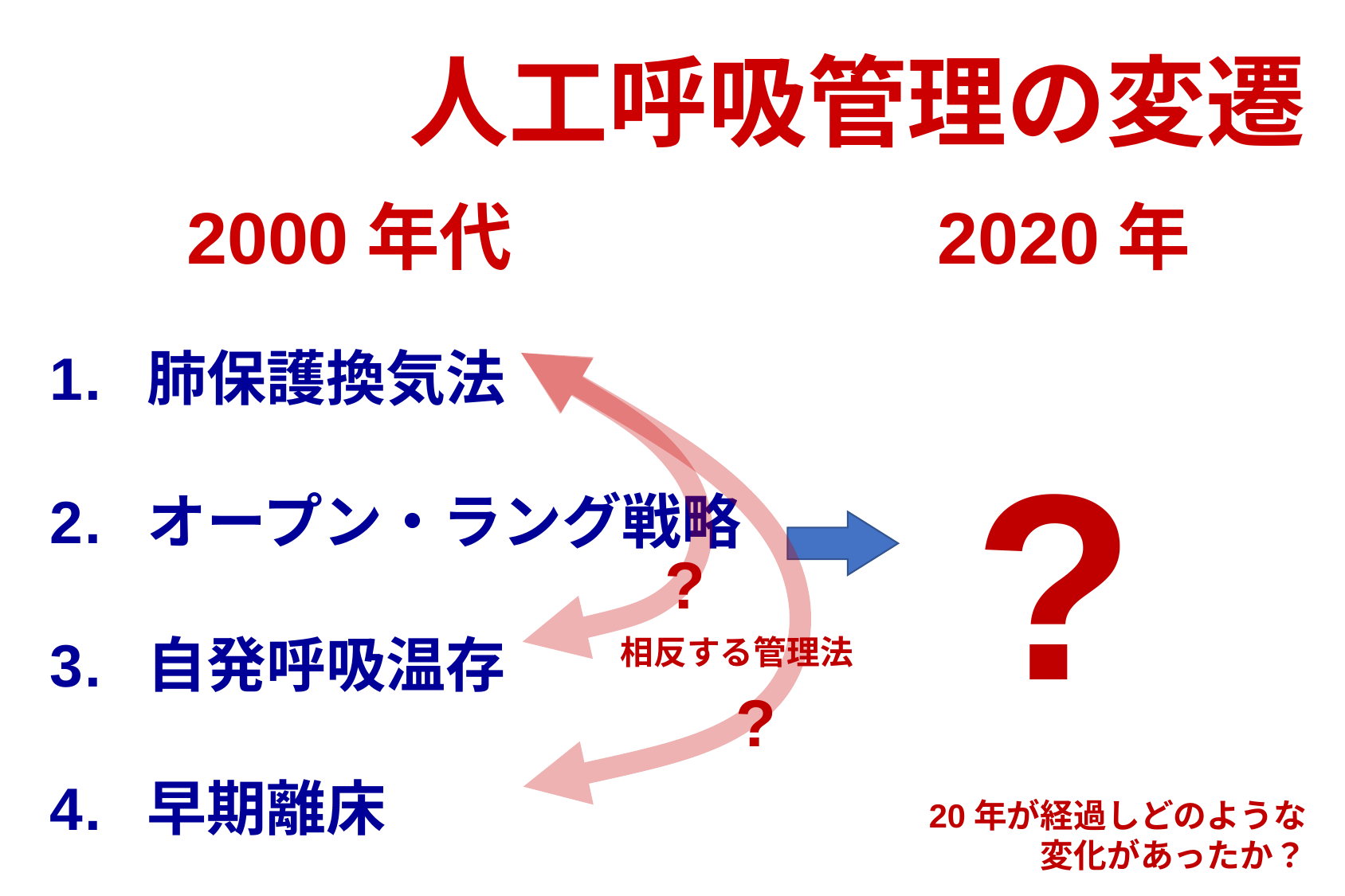

人工呼吸管理の変遷
2000年代
2020年
肺保護換気法
オープン・ラング戦略
自発呼吸温存
早期離床

?

?
?
相反する管理法
20年が経過しどのような
変化があったか？